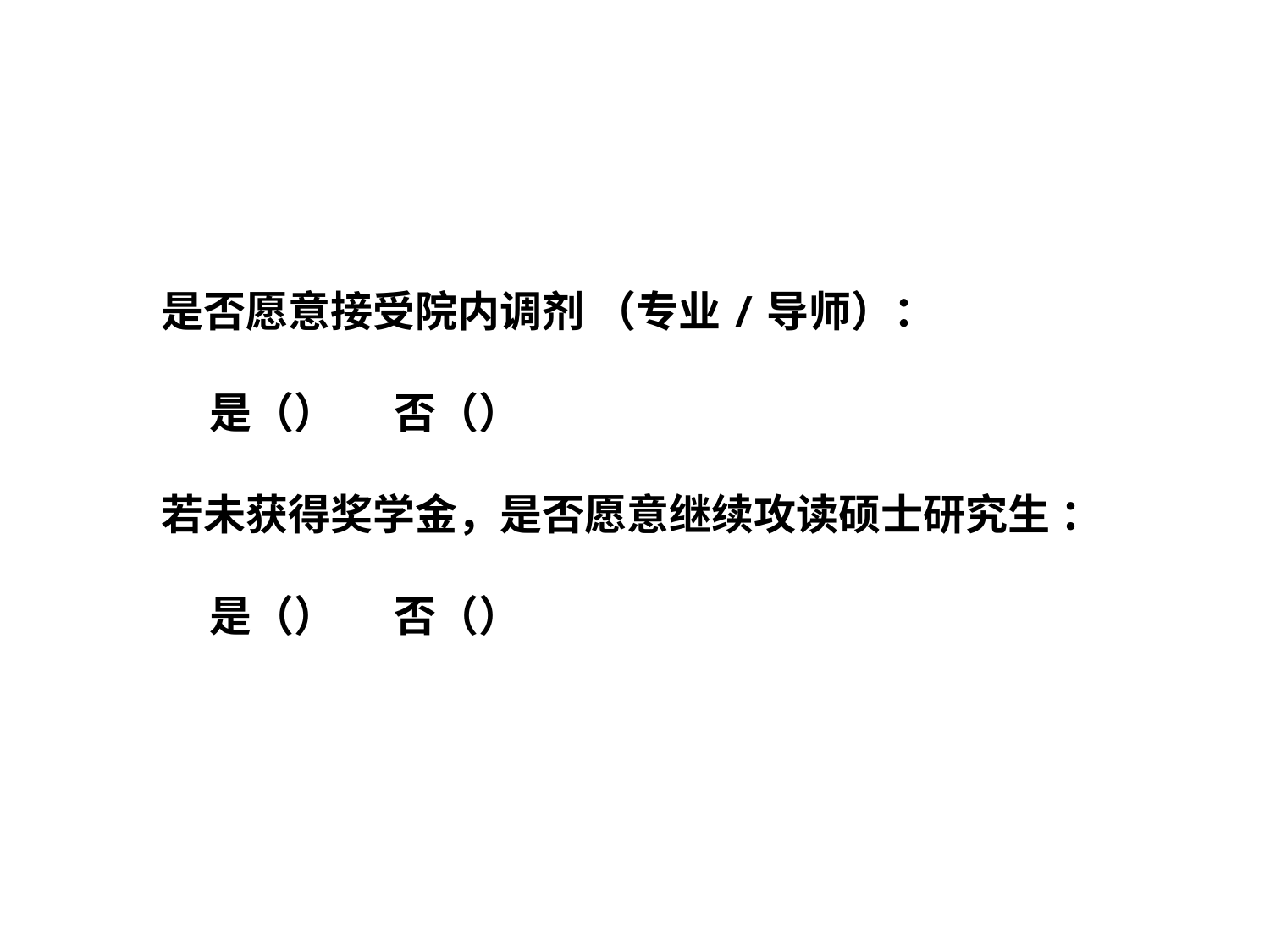

是否愿意接受院内调剂 （专业/导师）：
    是（）      否（）
若未获得奖学金，是否愿意继续攻读硕士研究生 ：
    是（）      否（）